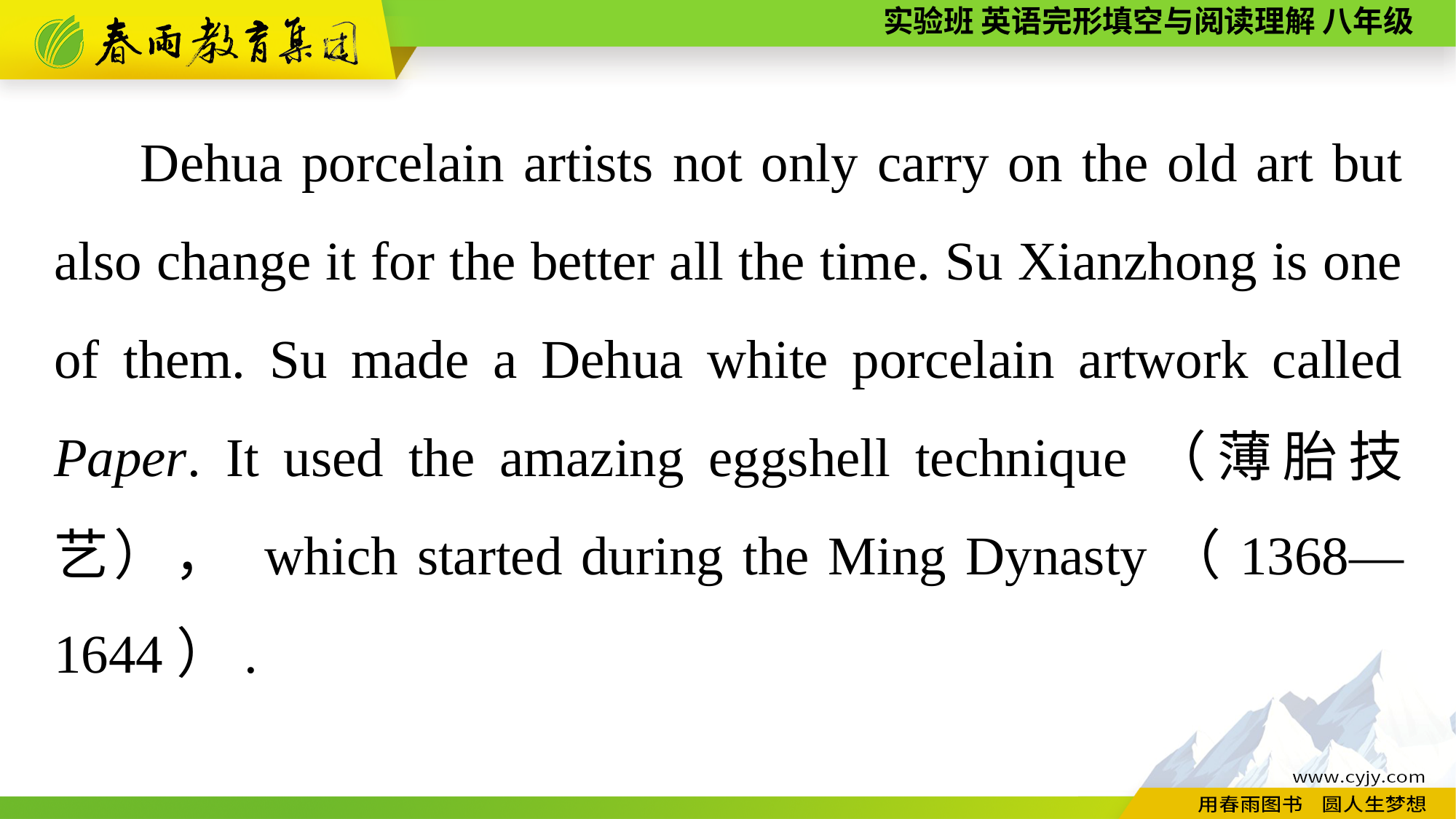

Dehua porcelain artists not only carry on the old art but also change it for the better all the time. Su Xianzhong is one of them. Su made a Dehua white porcelain artwork called Paper. It used the amazing eggshell technique（薄胎技艺）， which started during the Ming Dynasty（1368—1644）.